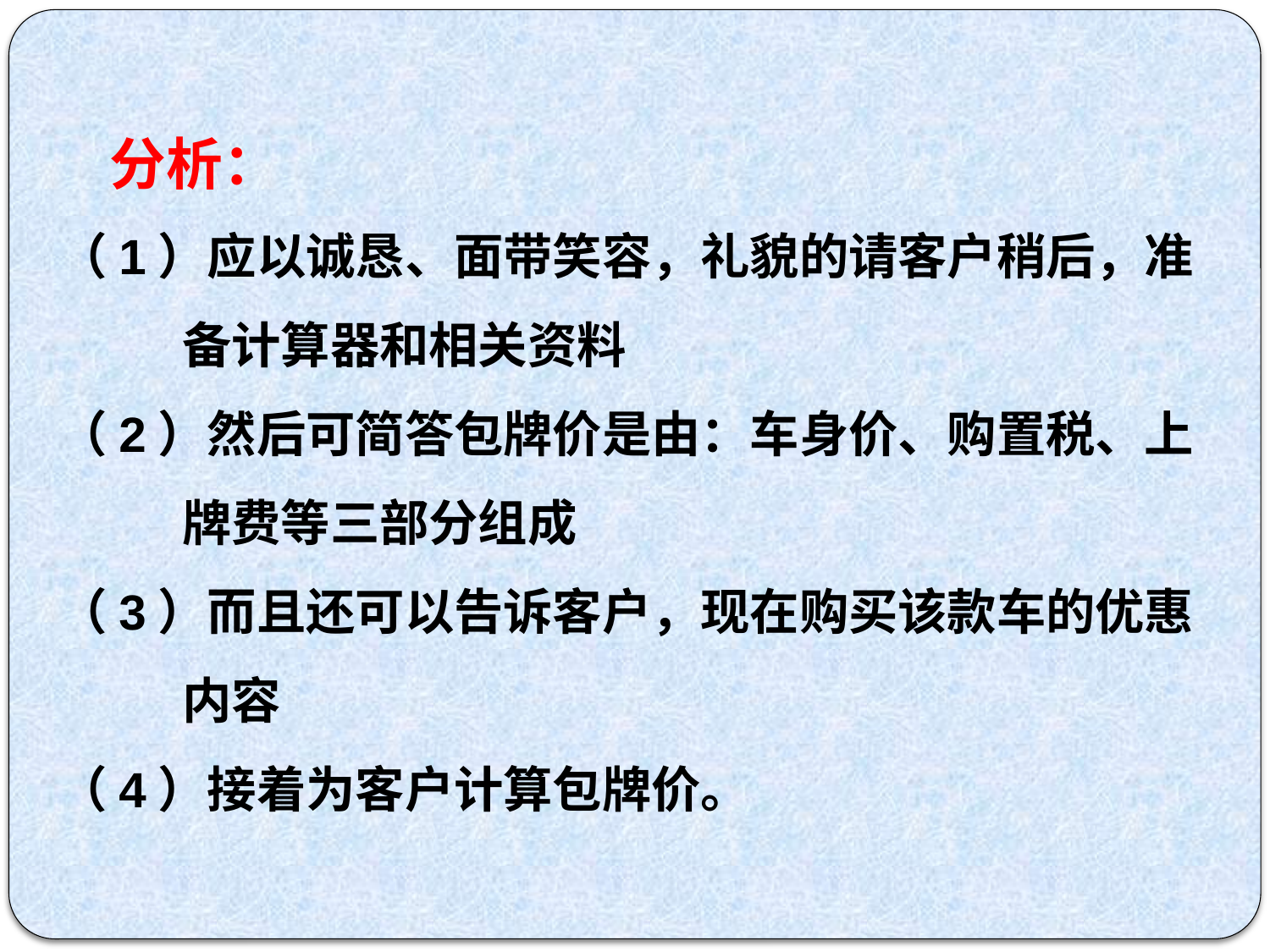

分析：
（1）应以诚恳、面带笑容，礼貌的请客户稍后，准备计算器和相关资料
（2）然后可简答包牌价是由：车身价、购置税、上牌费等三部分组成
（3）而且还可以告诉客户，现在购买该款车的优惠内容
（4）接着为客户计算包牌价。